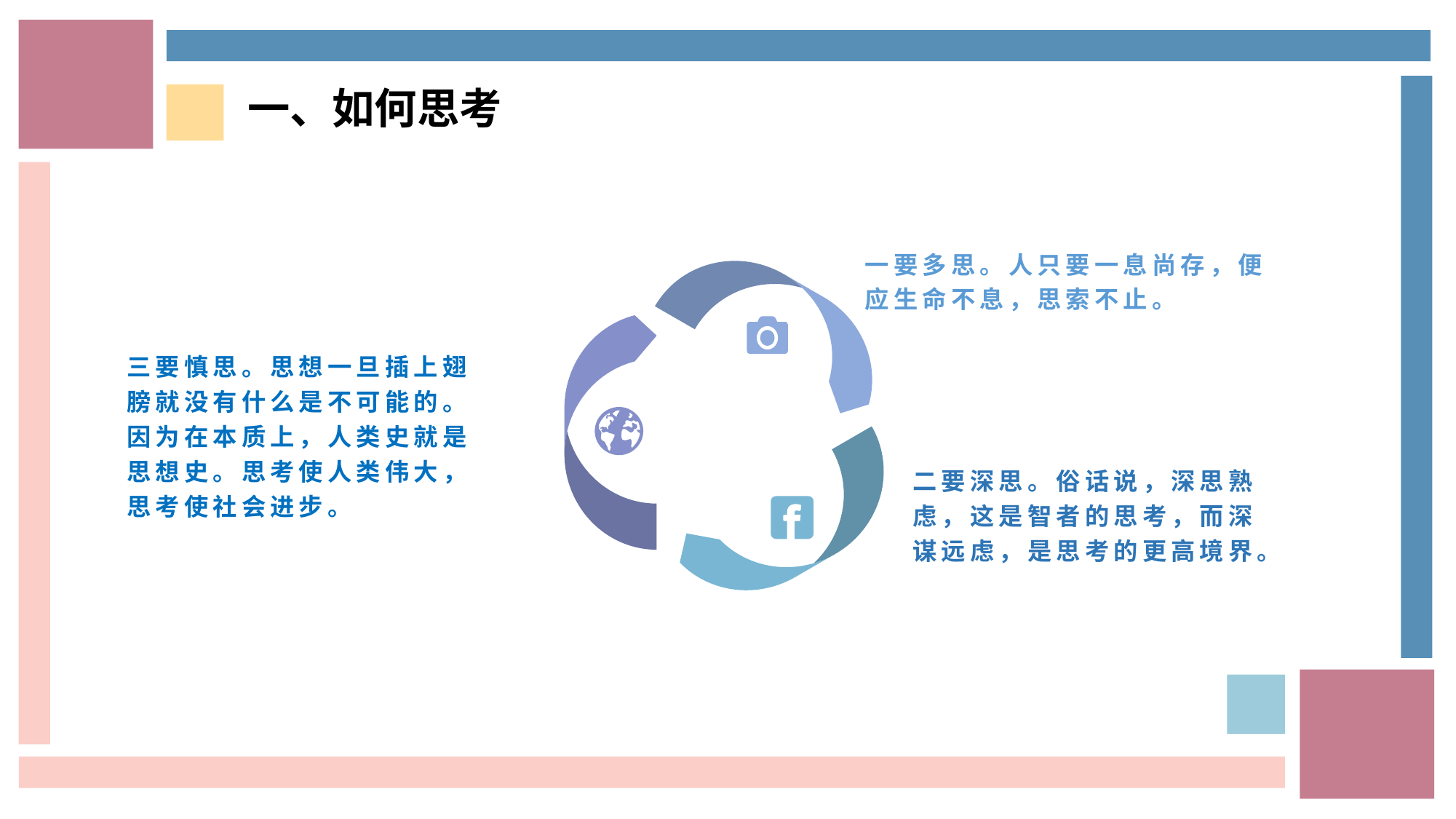

一、如何思考

一要多思。人只要一息尚存，便应生命不息，思索不止。

三要慎思。思想一旦插上翅膀就没有什么是不可能的。因为在本质上，人类史就是思想史。思考使人类伟大，思考使社会进步。

二要深思。俗话说，深思熟虑，这是智者的思考，而深谋远虑，是思考的更高境界。